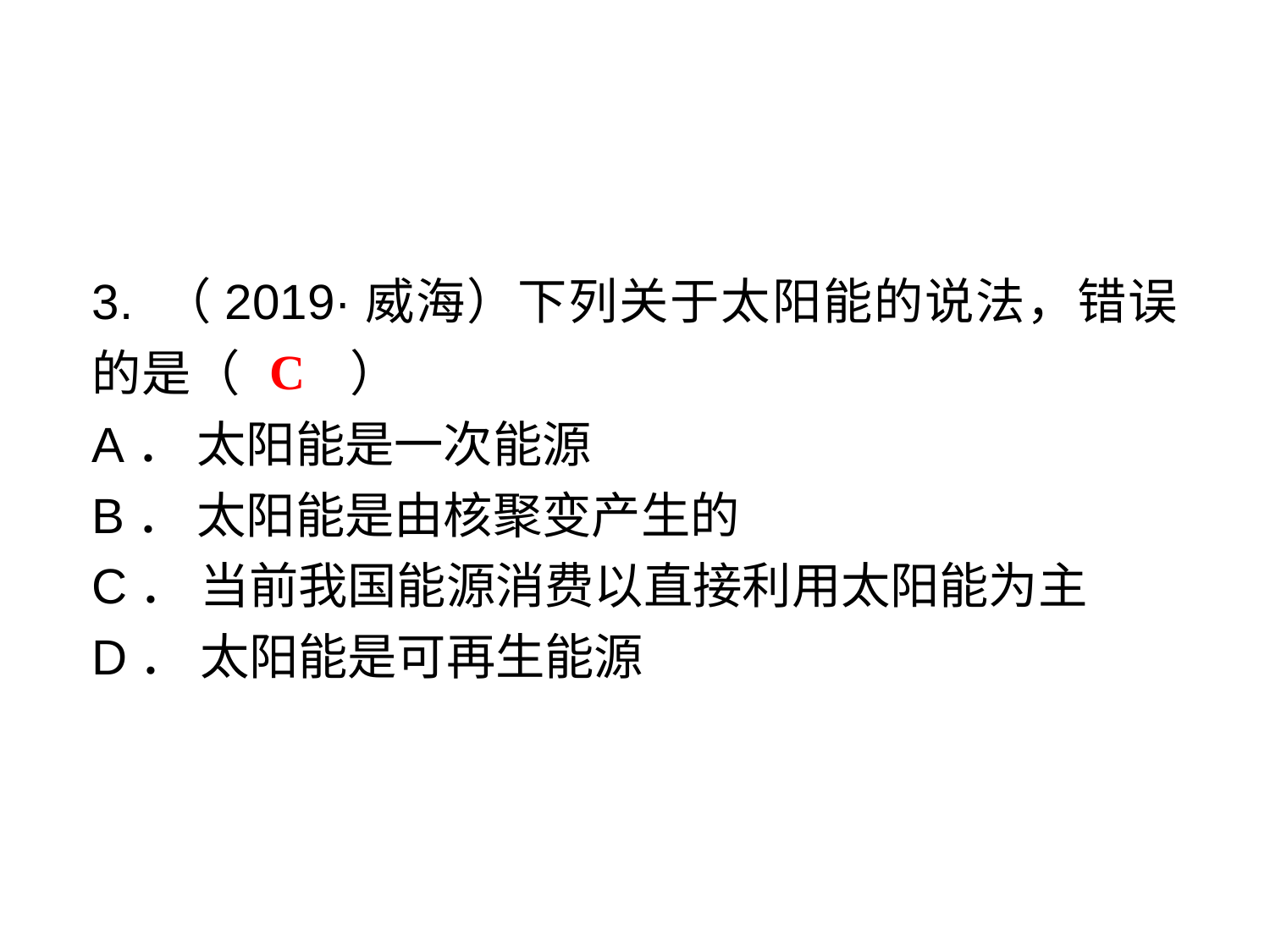

3. （2019·威海）下列关于太阳能的说法，错误的是（　 　）
A． 太阳能是一次能源
B． 太阳能是由核聚变产生的
C． 当前我国能源消费以直接利用太阳能为主
D． 太阳能是可再生能源
C